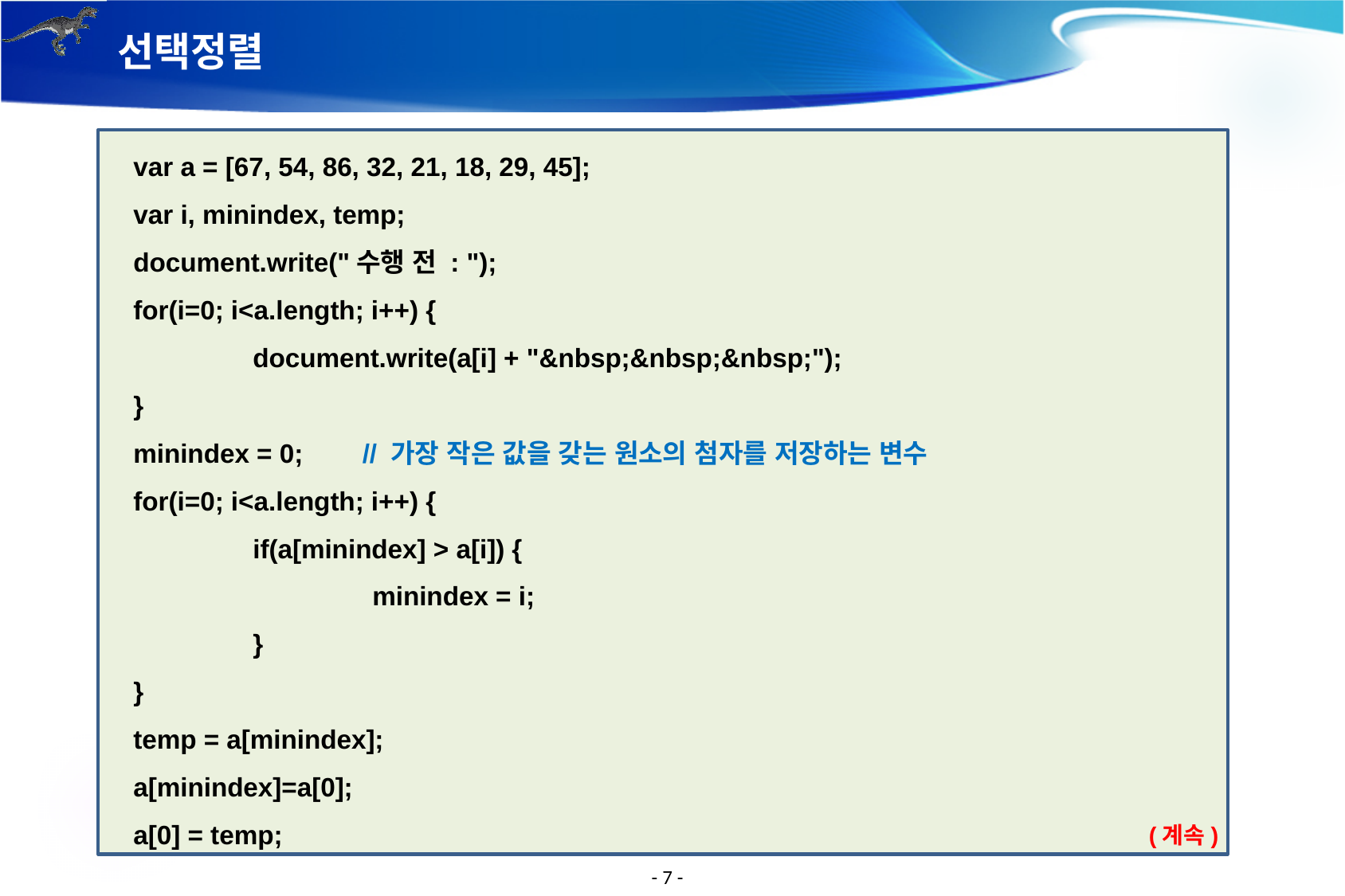

# 선택정렬
var a = [67, 54, 86, 32, 21, 18, 29, 45];
var i, minindex, temp;
document.write("수행 전 : ");
for(i=0; i<a.length; i++) {
	document.write(a[i] + "&nbsp;&nbsp;&nbsp;");
}
minindex = 0;        // 가장 작은 값을 갖는 원소의 첨자를 저장하는 변수
for(i=0; i<a.length; i++) {
	if(a[minindex] > a[i]) {
		minindex = i;
	}
}
temp = a[minindex];
a[minindex]=a[0];
a[0] = temp;
(계속)